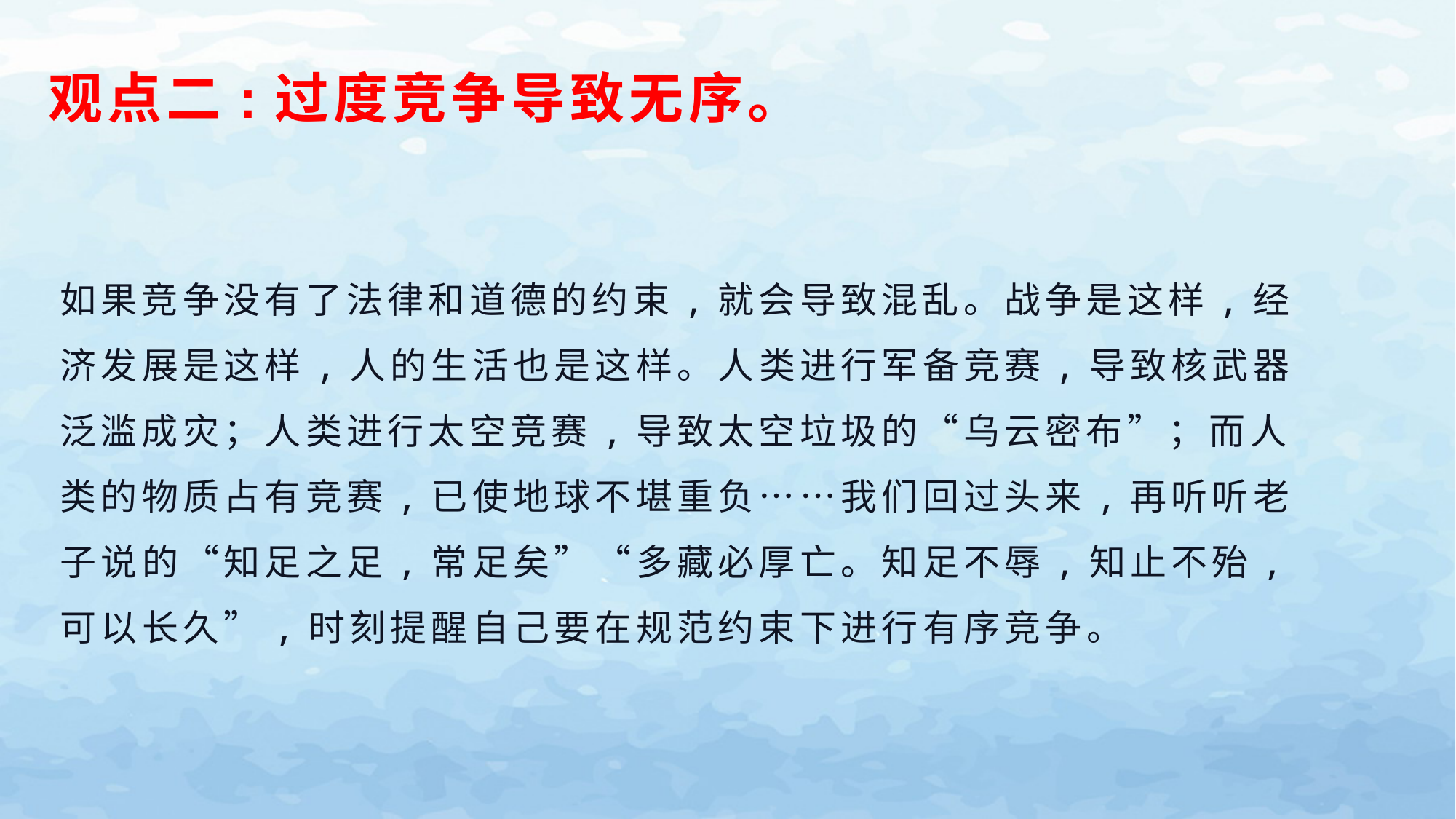

观点二:过度竞争导致无序。
如果竞争没有了法律和道德的约束,就会导致混乱。战争是这样,经济发展是这样,人的生活也是这样。人类进行军备竞赛,导致核武器泛滥成灾；人类进行太空竞赛,导致太空垃圾的“乌云密布”；而人类的物质占有竞赛,已使地球不堪重负……我们回过头来,再听听老子说的“知足之足,常足矣”“多藏必厚亡。知足不辱,知止不殆,可以长久”,时刻提醒自己要在规范约束下进行有序竞争。